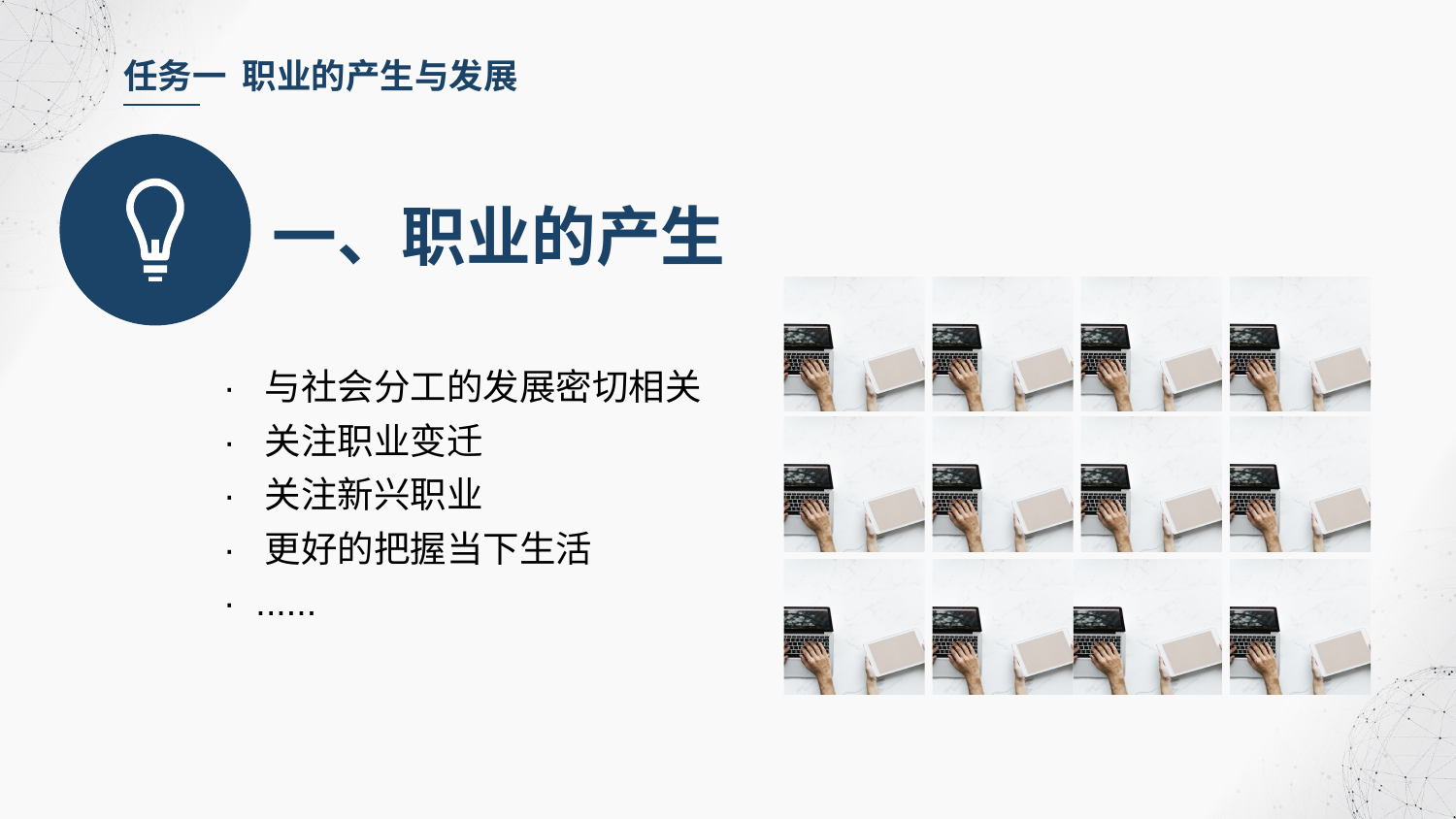

任务一  职业的产生与发展

一、职业的产生

·  与社会分工的发展密切相关
·  关注职业变迁
·  关注新兴职业
·  更好的把握当下生活
·  ......